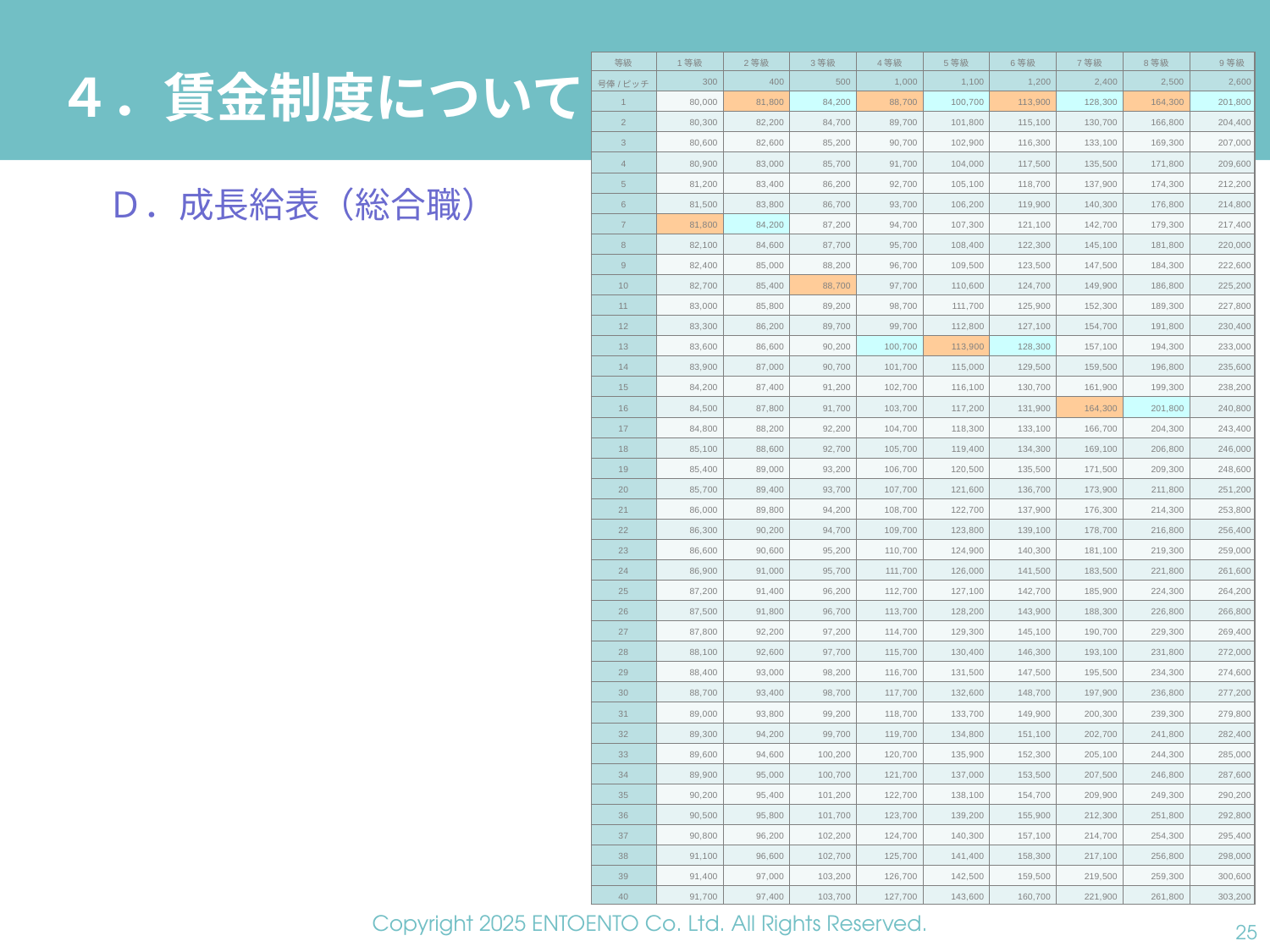

# ４．賃金制度について
| 等級 | 1等級 | 2等級 | 3等級 | 4等級 | 5等級 | 6等級 | 7等級 | 8等級 | 9等級 |
| --- | --- | --- | --- | --- | --- | --- | --- | --- | --- |
| 号俸/ピッチ | 300 | 400 | 500 | 1,000 | 1,100 | 1,200 | 2,400 | 2,500 | 2,600 |
| 1 | 80,000 | 81,800 | 84,200 | 88,700 | 100,700 | 113,900 | 128,300 | 164,300 | 201,800 |
| 2 | 80,300 | 82,200 | 84,700 | 89,700 | 101,800 | 115,100 | 130,700 | 166,800 | 204,400 |
| 3 | 80,600 | 82,600 | 85,200 | 90,700 | 102,900 | 116,300 | 133,100 | 169,300 | 207,000 |
| 4 | 80,900 | 83,000 | 85,700 | 91,700 | 104,000 | 117,500 | 135,500 | 171,800 | 209,600 |
| 5 | 81,200 | 83,400 | 86,200 | 92,700 | 105,100 | 118,700 | 137,900 | 174,300 | 212,200 |
| 6 | 81,500 | 83,800 | 86,700 | 93,700 | 106,200 | 119,900 | 140,300 | 176,800 | 214,800 |
| 7 | 81,800 | 84,200 | 87,200 | 94,700 | 107,300 | 121,100 | 142,700 | 179,300 | 217,400 |
| 8 | 82,100 | 84,600 | 87,700 | 95,700 | 108,400 | 122,300 | 145,100 | 181,800 | 220,000 |
| 9 | 82,400 | 85,000 | 88,200 | 96,700 | 109,500 | 123,500 | 147,500 | 184,300 | 222,600 |
| 10 | 82,700 | 85,400 | 88,700 | 97,700 | 110,600 | 124,700 | 149,900 | 186,800 | 225,200 |
| 11 | 83,000 | 85,800 | 89,200 | 98,700 | 111,700 | 125,900 | 152,300 | 189,300 | 227,800 |
| 12 | 83,300 | 86,200 | 89,700 | 99,700 | 112,800 | 127,100 | 154,700 | 191,800 | 230,400 |
| 13 | 83,600 | 86,600 | 90,200 | 100,700 | 113,900 | 128,300 | 157,100 | 194,300 | 233,000 |
| 14 | 83,900 | 87,000 | 90,700 | 101,700 | 115,000 | 129,500 | 159,500 | 196,800 | 235,600 |
| 15 | 84,200 | 87,400 | 91,200 | 102,700 | 116,100 | 130,700 | 161,900 | 199,300 | 238,200 |
| 16 | 84,500 | 87,800 | 91,700 | 103,700 | 117,200 | 131,900 | 164,300 | 201,800 | 240,800 |
| 17 | 84,800 | 88,200 | 92,200 | 104,700 | 118,300 | 133,100 | 166,700 | 204,300 | 243,400 |
| 18 | 85,100 | 88,600 | 92,700 | 105,700 | 119,400 | 134,300 | 169,100 | 206,800 | 246,000 |
| 19 | 85,400 | 89,000 | 93,200 | 106,700 | 120,500 | 135,500 | 171,500 | 209,300 | 248,600 |
| 20 | 85,700 | 89,400 | 93,700 | 107,700 | 121,600 | 136,700 | 173,900 | 211,800 | 251,200 |
| 21 | 86,000 | 89,800 | 94,200 | 108,700 | 122,700 | 137,900 | 176,300 | 214,300 | 253,800 |
| 22 | 86,300 | 90,200 | 94,700 | 109,700 | 123,800 | 139,100 | 178,700 | 216,800 | 256,400 |
| 23 | 86,600 | 90,600 | 95,200 | 110,700 | 124,900 | 140,300 | 181,100 | 219,300 | 259,000 |
| 24 | 86,900 | 91,000 | 95,700 | 111,700 | 126,000 | 141,500 | 183,500 | 221,800 | 261,600 |
| 25 | 87,200 | 91,400 | 96,200 | 112,700 | 127,100 | 142,700 | 185,900 | 224,300 | 264,200 |
| 26 | 87,500 | 91,800 | 96,700 | 113,700 | 128,200 | 143,900 | 188,300 | 226,800 | 266,800 |
| 27 | 87,800 | 92,200 | 97,200 | 114,700 | 129,300 | 145,100 | 190,700 | 229,300 | 269,400 |
| 28 | 88,100 | 92,600 | 97,700 | 115,700 | 130,400 | 146,300 | 193,100 | 231,800 | 272,000 |
| 29 | 88,400 | 93,000 | 98,200 | 116,700 | 131,500 | 147,500 | 195,500 | 234,300 | 274,600 |
| 30 | 88,700 | 93,400 | 98,700 | 117,700 | 132,600 | 148,700 | 197,900 | 236,800 | 277,200 |
| 31 | 89,000 | 93,800 | 99,200 | 118,700 | 133,700 | 149,900 | 200,300 | 239,300 | 279,800 |
| 32 | 89,300 | 94,200 | 99,700 | 119,700 | 134,800 | 151,100 | 202,700 | 241,800 | 282,400 |
| 33 | 89,600 | 94,600 | 100,200 | 120,700 | 135,900 | 152,300 | 205,100 | 244,300 | 285,000 |
| 34 | 89,900 | 95,000 | 100,700 | 121,700 | 137,000 | 153,500 | 207,500 | 246,800 | 287,600 |
| 35 | 90,200 | 95,400 | 101,200 | 122,700 | 138,100 | 154,700 | 209,900 | 249,300 | 290,200 |
| 36 | 90,500 | 95,800 | 101,700 | 123,700 | 139,200 | 155,900 | 212,300 | 251,800 | 292,800 |
| 37 | 90,800 | 96,200 | 102,200 | 124,700 | 140,300 | 157,100 | 214,700 | 254,300 | 295,400 |
| 38 | 91,100 | 96,600 | 102,700 | 125,700 | 141,400 | 158,300 | 217,100 | 256,800 | 298,000 |
| 39 | 91,400 | 97,000 | 103,200 | 126,700 | 142,500 | 159,500 | 219,500 | 259,300 | 300,600 |
| 40 | 91,700 | 97,400 | 103,700 | 127,700 | 143,600 | 160,700 | 221,900 | 261,800 | 303,200 |
Ｄ．成長給表（総合職）
Copyright 2025 ENTOENTO Co. Ltd. All Rights Reserved.
25